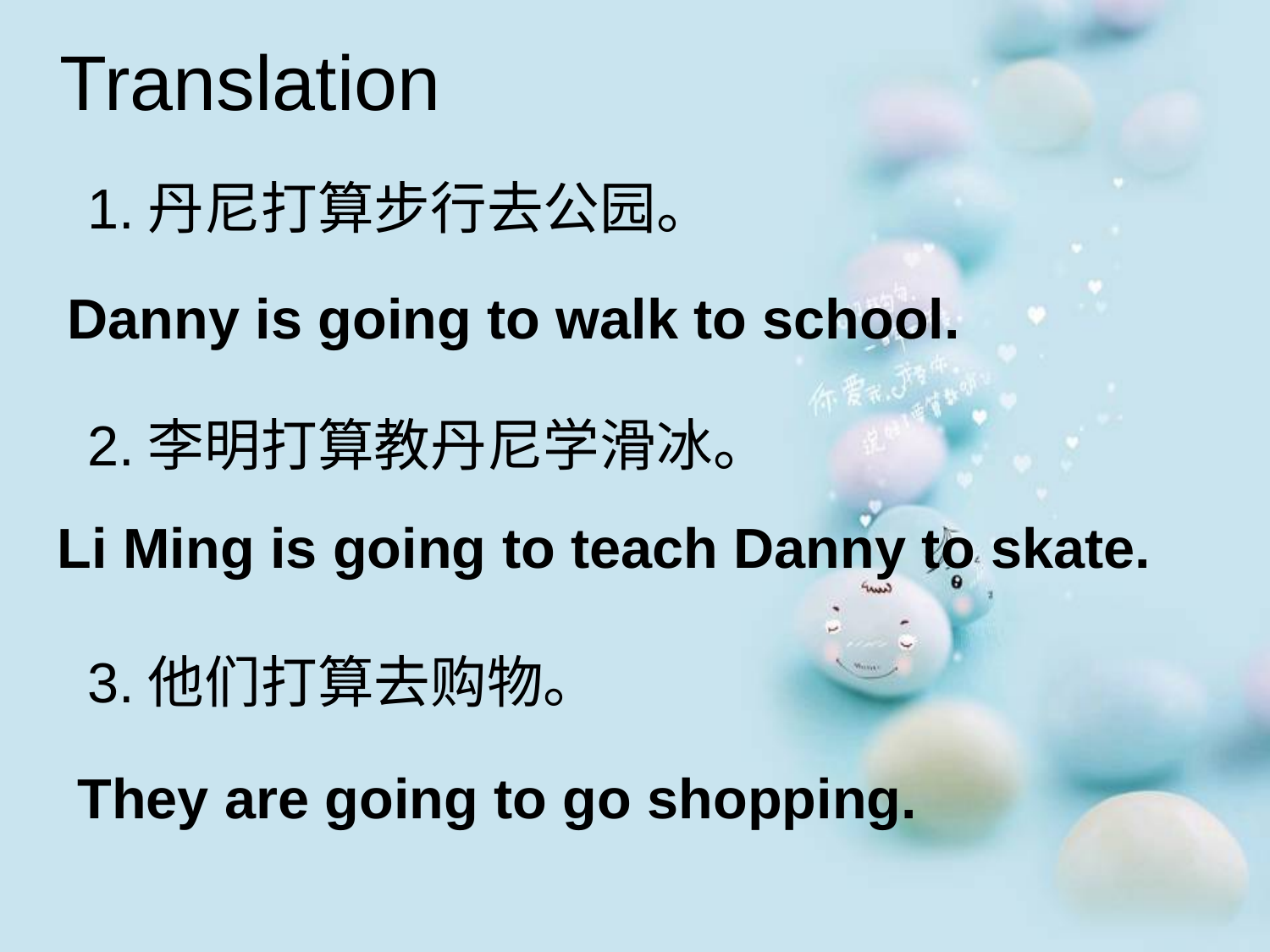

# Translation
1.丹尼打算步行去公园。

2.李明打算教丹尼学滑冰。

3.他们打算去购物。
Danny is going to walk to school.
Li Ming is going to teach Danny to skate.
They are going to go shopping.